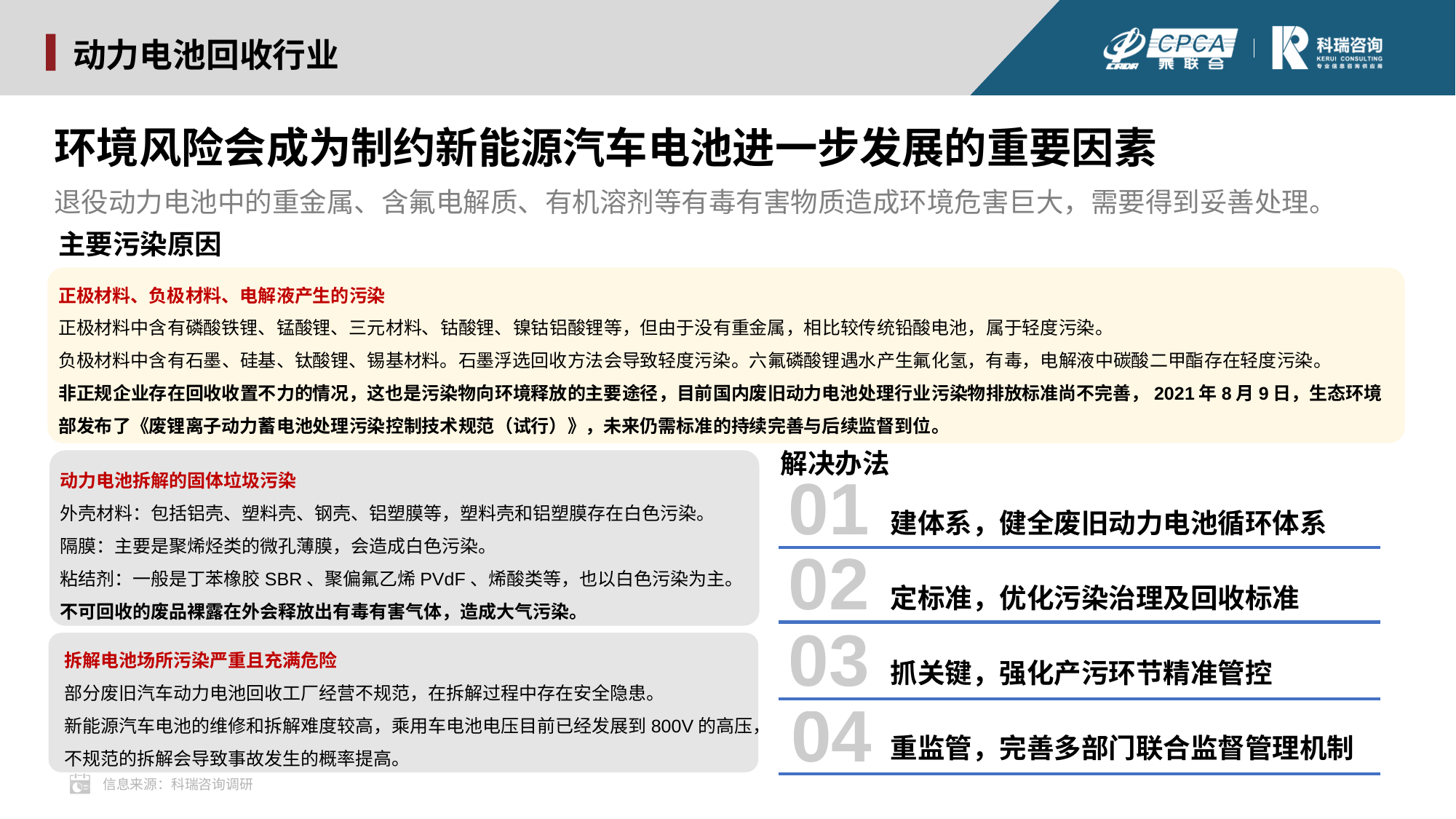

动力电池回收行业
环境风险会成为制约新能源汽车电池进一步发展的重要因素
退役动力电池中的重金属、含氟电解质、有机溶剂等有毒有害物质造成环境危害巨大，需要得到妥善处理。
主要污染原因

正极材料、负极材料、电解液产生的污染
正极材料中含有磷酸铁锂、锰酸锂、三元材料、钴酸锂、镍钴铝酸锂等，但由于没有重金属，相比较传统铅酸电池，属于轻度污染。
负极材料中含有石墨、硅基、钛酸锂、锡基材料。石墨浮选回收方法会导致轻度污染。六氟磷酸锂遇水产生氟化氢，有毒，电解液中碳酸二甲酯存在轻度污染。
非正规企业存在回收收置不力的情况，这也是污染物向环境释放的主要途径，目前国内废旧动力电池处理行业污染物排放标准尚不完善，2021年8月9日，生态环境部发布了《废锂离子动力蓄电池处理污染控制技术规范（试行）》，未来仍需标准的持续完善与后续监督到位。
解决办法
01

动力电池拆解的固体垃圾污染
外壳材料：包括铝壳、塑料壳、钢壳、铝塑膜等，塑料壳和铝塑膜存在白色污染。
隔膜：主要是聚烯烃类的微孔薄膜，会造成白色污染。
粘结剂：一般是丁苯橡胶SBR、聚偏氟乙烯PVdF、烯酸类等，也以白色污染为主。
不可回收的废品裸露在外会释放出有毒有害气体，造成大气污染。
建体系，健全废旧动力电池循环体系
定标准，优化污染治理及回收标准
抓关键，强化产污环节精准管控
重监管，完善多部门联合监督管理机制
02
03
拆解电池场所污染严重且充满危险
部分废旧汽车动力电池回收工厂经营不规范，在拆解过程中存在安全隐患。
新能源汽车电池的维修和拆解难度较高，乘用车电池电压目前已经发展到800V的高压，不规范的拆解会导致事故发生的概率提高。

04
信息来源：科瑞咨询调研